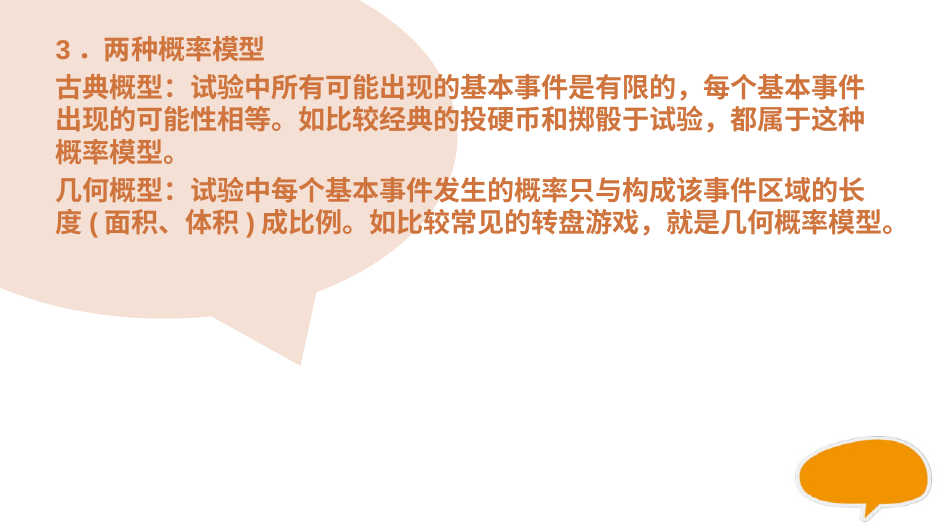

3．两种概率模型
古典概型：试验中所有可能出现的基本事件是有限的，每个基本事件出现的可能性相等。如比较经典的投硬币和掷骰于试验，都属于这种概率模型。
几何概型：试验中每个基本事件发生的概率只与构成该事件区域的长度(面积、体积)成比例。如比较常见的转盘游戏，就是几何概率模型。